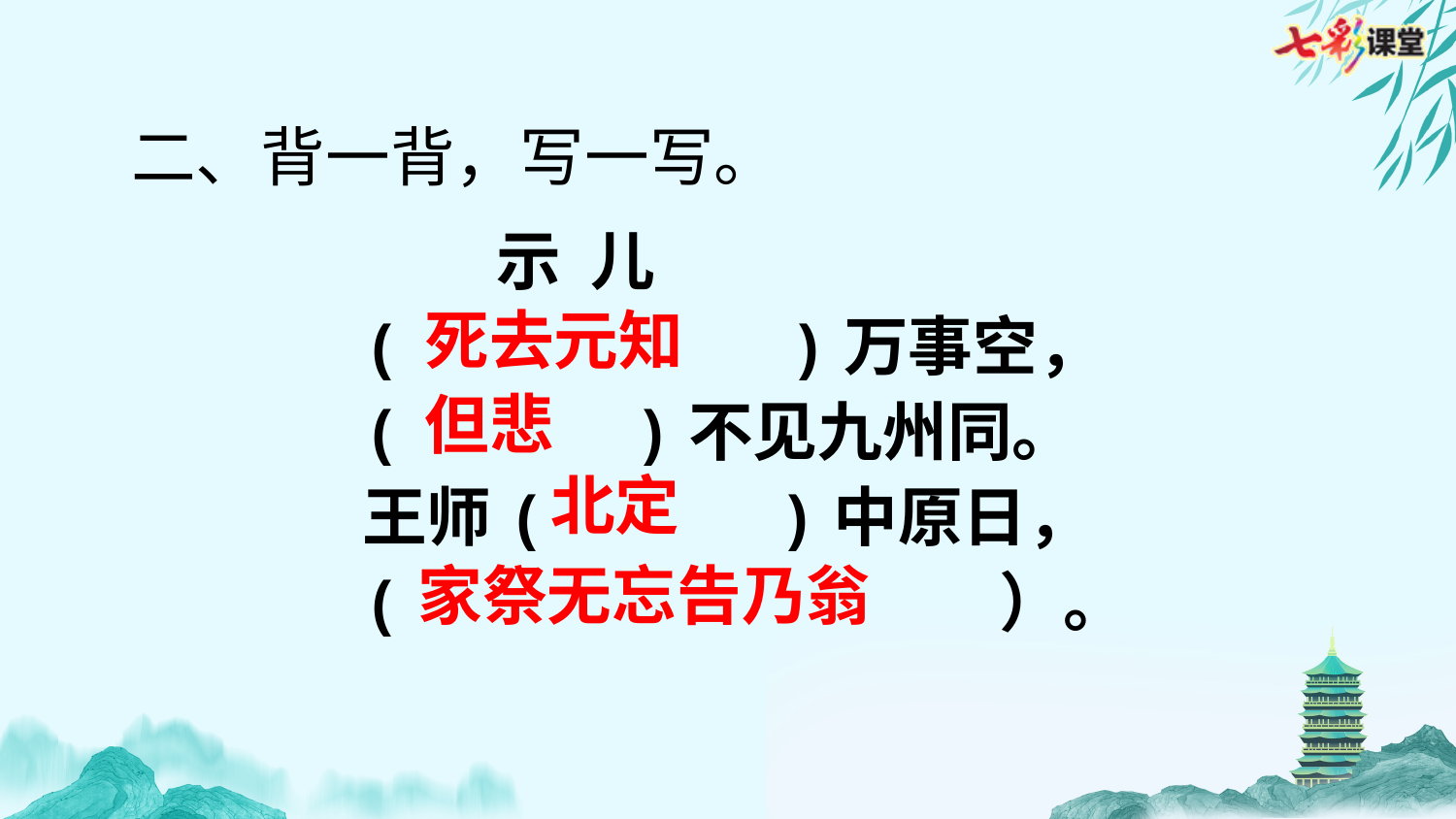

二、背一背，写一写。
        示  儿
(          )万事空，
(      )不见九州同。
王师(      )中原日，
(               ）。
死去元知
但悲
北定
家祭无忘告乃翁